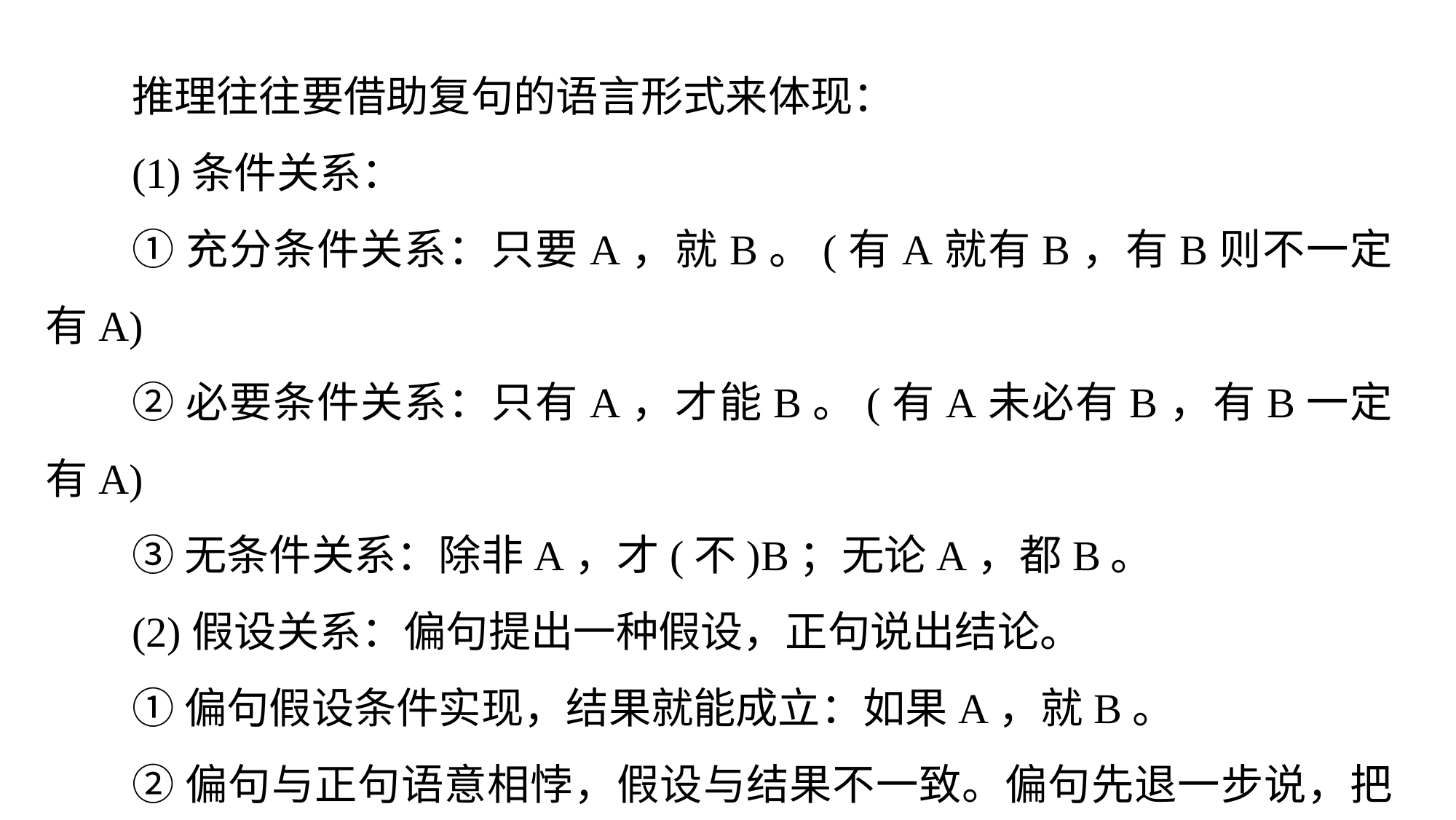

推理往往要借助复句的语言形式来体现：
(1)条件关系：
①充分条件关系：只要A，就B。(有A就有B，有B则不一定有A)
②必要条件关系：只有A，才能B。(有A未必有B，有B一定有A)
③无条件关系：除非A，才(不)B；无论A，都B。
(2)假设关系：偏句提出一种假设，正句说出结论。
①偏句假设条件实现，结果就能成立：如果A，就B。
②偏句与正句语意相悖，假设与结果不一致。偏句先退一步说，把假设当作实现而改变结论，这种句子更强调正句。即使A，也B。